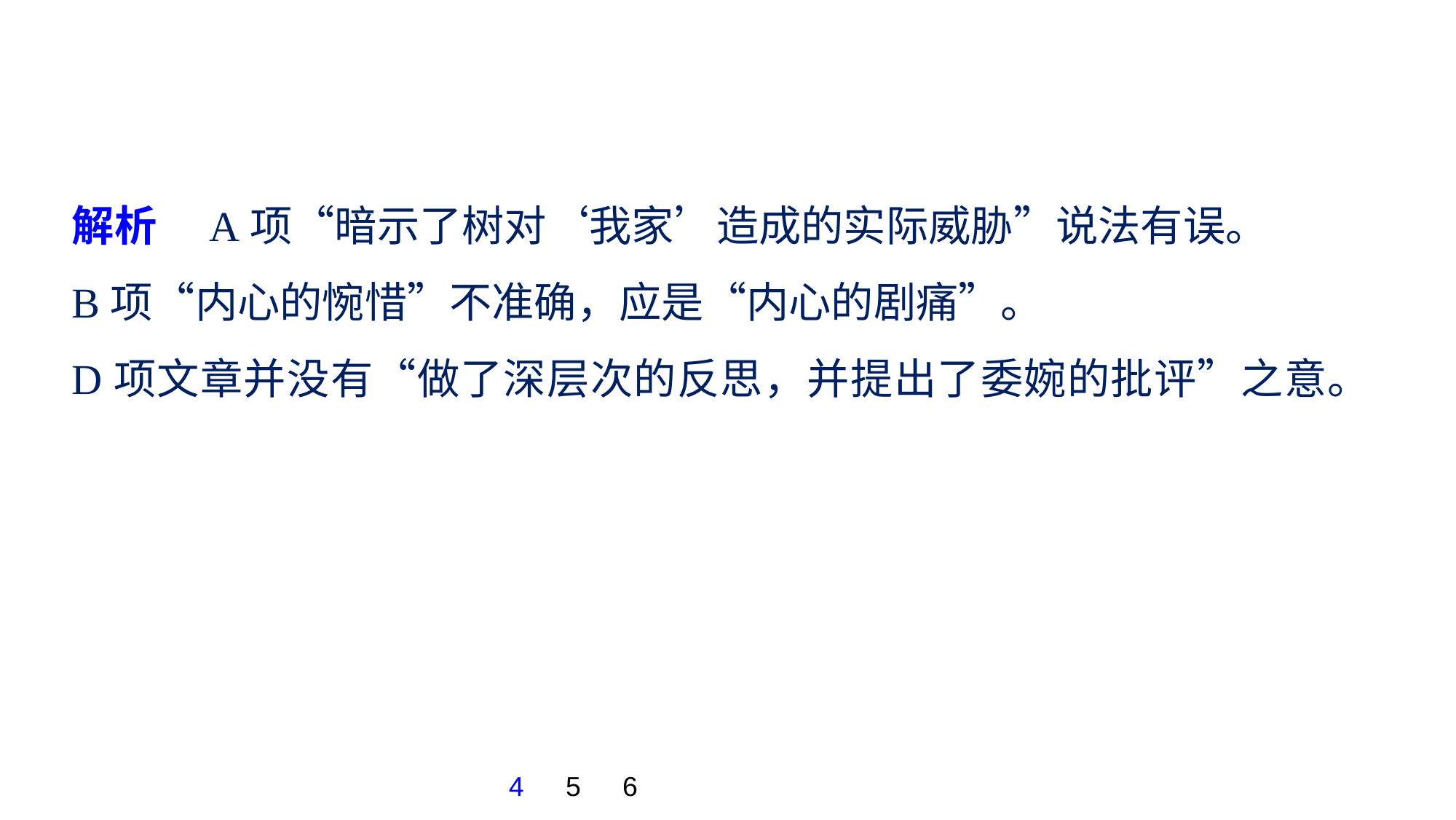

解析　A项“暗示了树对‘我家’造成的实际威胁”说法有误。
B项“内心的惋惜”不准确，应是“内心的剧痛”。
D项文章并没有“做了深层次的反思，并提出了委婉的批评”之意。
4
5
6